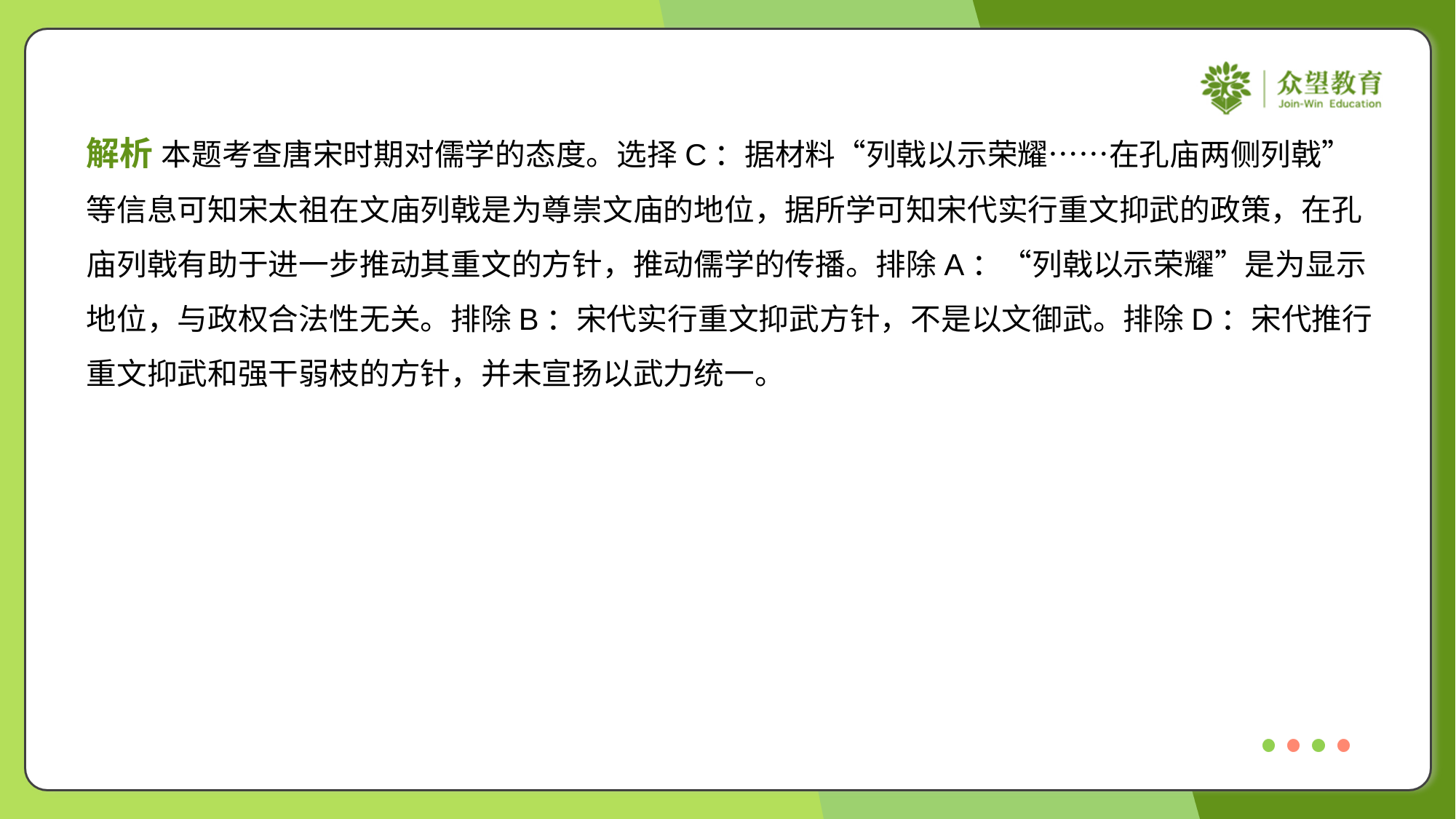

解析 本题考查唐宋时期对儒学的态度。选择C：据材料“列戟以示荣耀……在孔庙两侧列戟”
等信息可知宋太祖在文庙列戟是为尊崇文庙的地位，据所学可知宋代实行重文抑武的政策，在孔
庙列戟有助于进一步推动其重文的方针，推动儒学的传播。排除A：“列戟以示荣耀”是为显示
地位，与政权合法性无关。排除B：宋代实行重文抑武方针，不是以文御武。排除D：宋代推行
重文抑武和强干弱枝的方针，并未宣扬以武力统一。